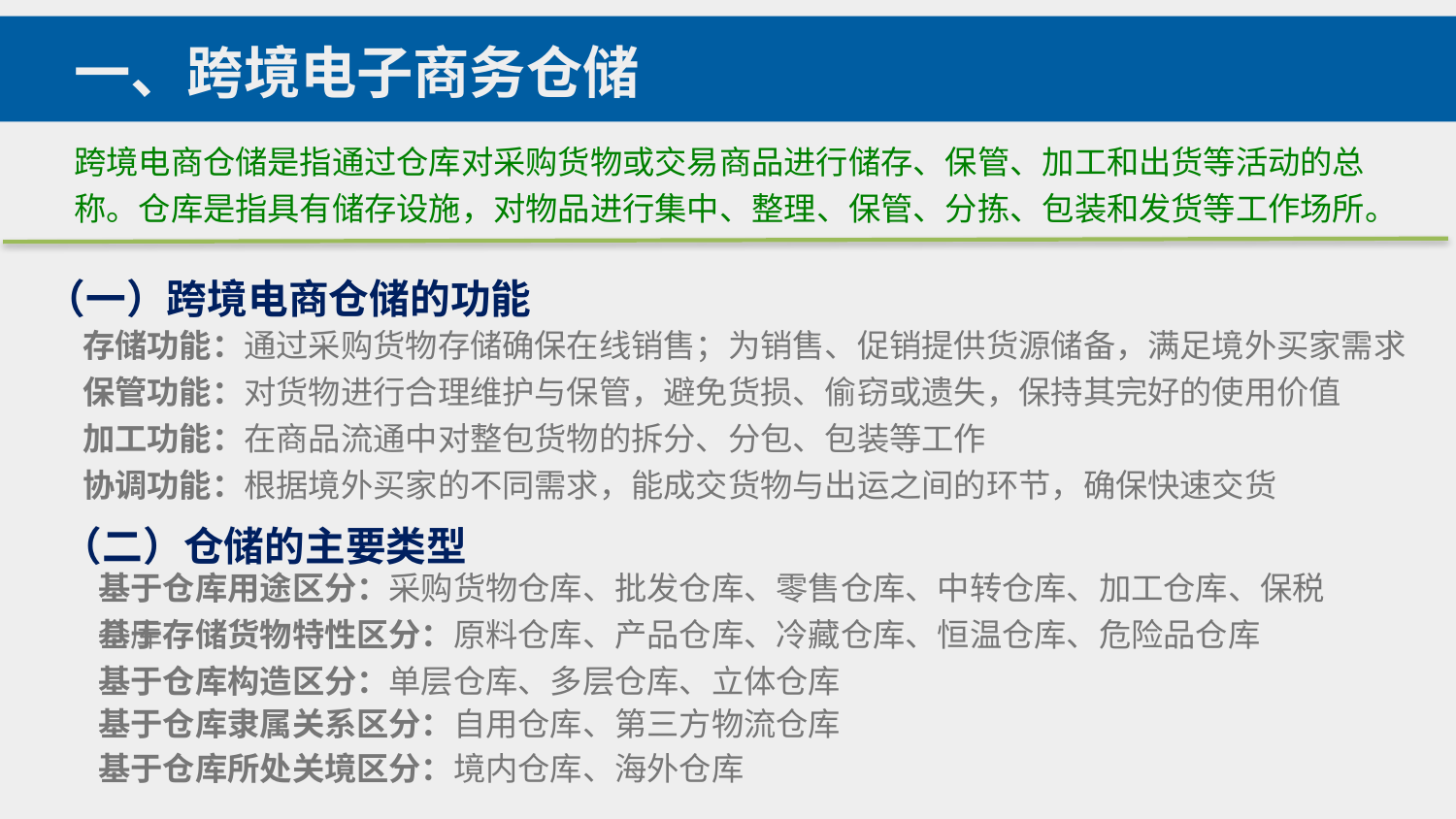

一、跨境电子商务仓储
跨境电商仓储是指通过仓库对采购货物或交易商品进行储存、保管、加工和出货等活动的总称。仓库是指具有储存设施，对物品进行集中、整理、保管、分拣、包装和发货等工作场所。
（一）跨境电商仓储的功能
存储功能：通过采购货物存储确保在线销售；为销售、促销提供货源储备，满足境外买家需求
保管功能：对货物进行合理维护与保管，避免货损、偷窃或遗失，保持其完好的使用价值
加工功能：在商品流通中对整包货物的拆分、分包、包装等工作
协调功能：根据境外买家的不同需求，能成交货物与出运之间的环节，确保快速交货
（二）仓储的主要类型
基于仓库用途区分：采购货物仓库、批发仓库、零售仓库、中转仓库、加工仓库、保税仓库
基于存储货物特性区分：原料仓库、产品仓库、冷藏仓库、恒温仓库、危险品仓库
基于仓库构造区分：单层仓库、多层仓库、立体仓库
基于仓库隶属关系区分：自用仓库、第三方物流仓库
基于仓库所处关境区分：境内仓库、海外仓库